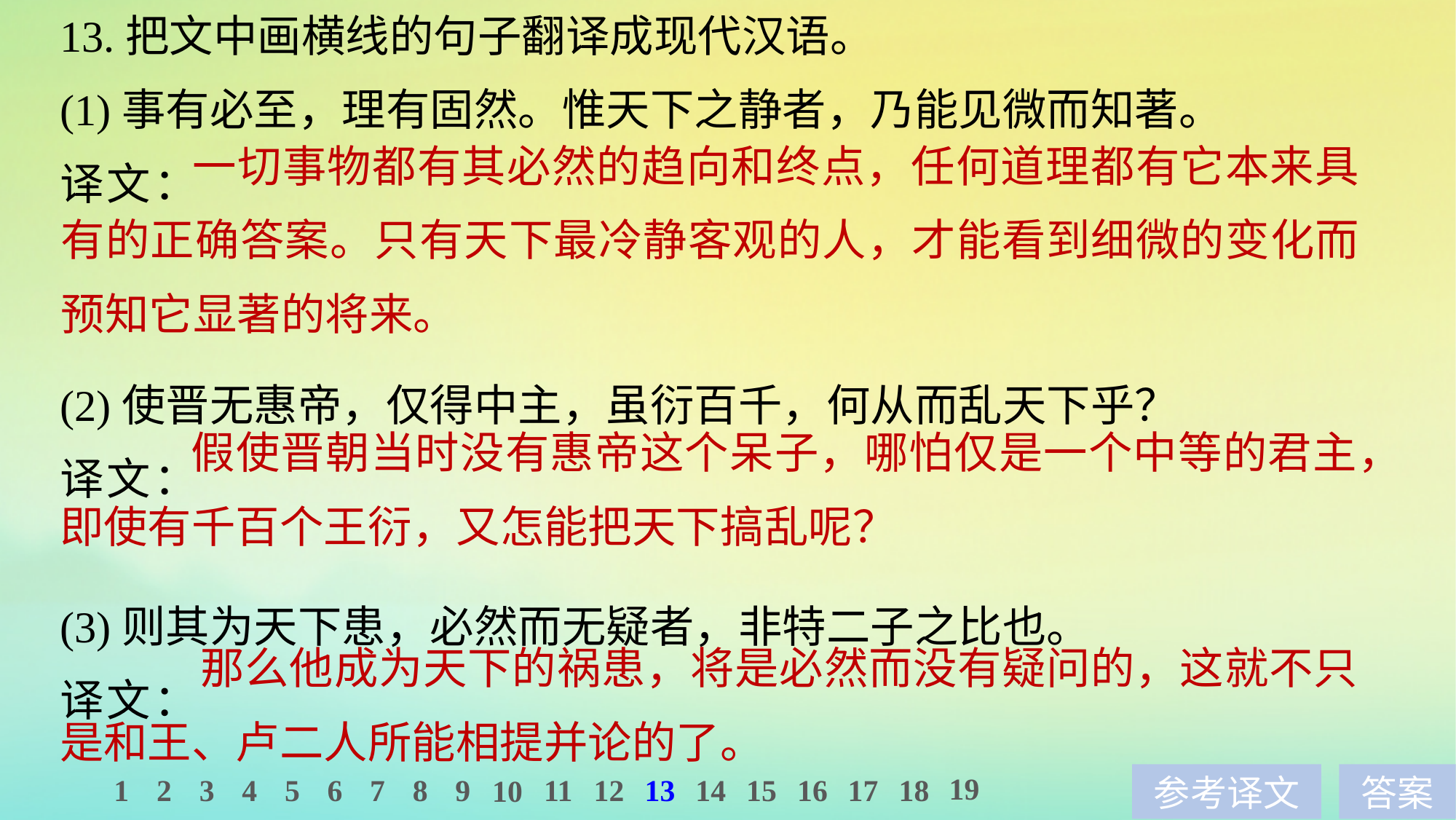

13.把文中画横线的句子翻译成现代汉语。
(1)事有必至，理有固然。惟天下之静者，乃能见微而知著。
译文：
(2)使晋无惠帝，仅得中主，虽衍百千，何从而乱天下乎？
译文：
(3)则其为天下患，必然而无疑者，非特二子之比也。
译文：
	 一切事物都有其必然的趋向和终点，任何道理都有它本来具有的正确答案。只有天下最冷静客观的人，才能看到细微的变化而预知它显著的将来。
	 假使晋朝当时没有惠帝这个呆子，哪怕仅是一个中等的君主，即使有千百个王衍，又怎能把天下搞乱呢？
	  那么他成为天下的祸患，将是必然而没有疑问的，这就不只是和王、卢二人所能相提并论的了。
19
1
2
3
4
5
6
7
8
9
11
12
13
14
15
16
17
18
10
参考译文
答案